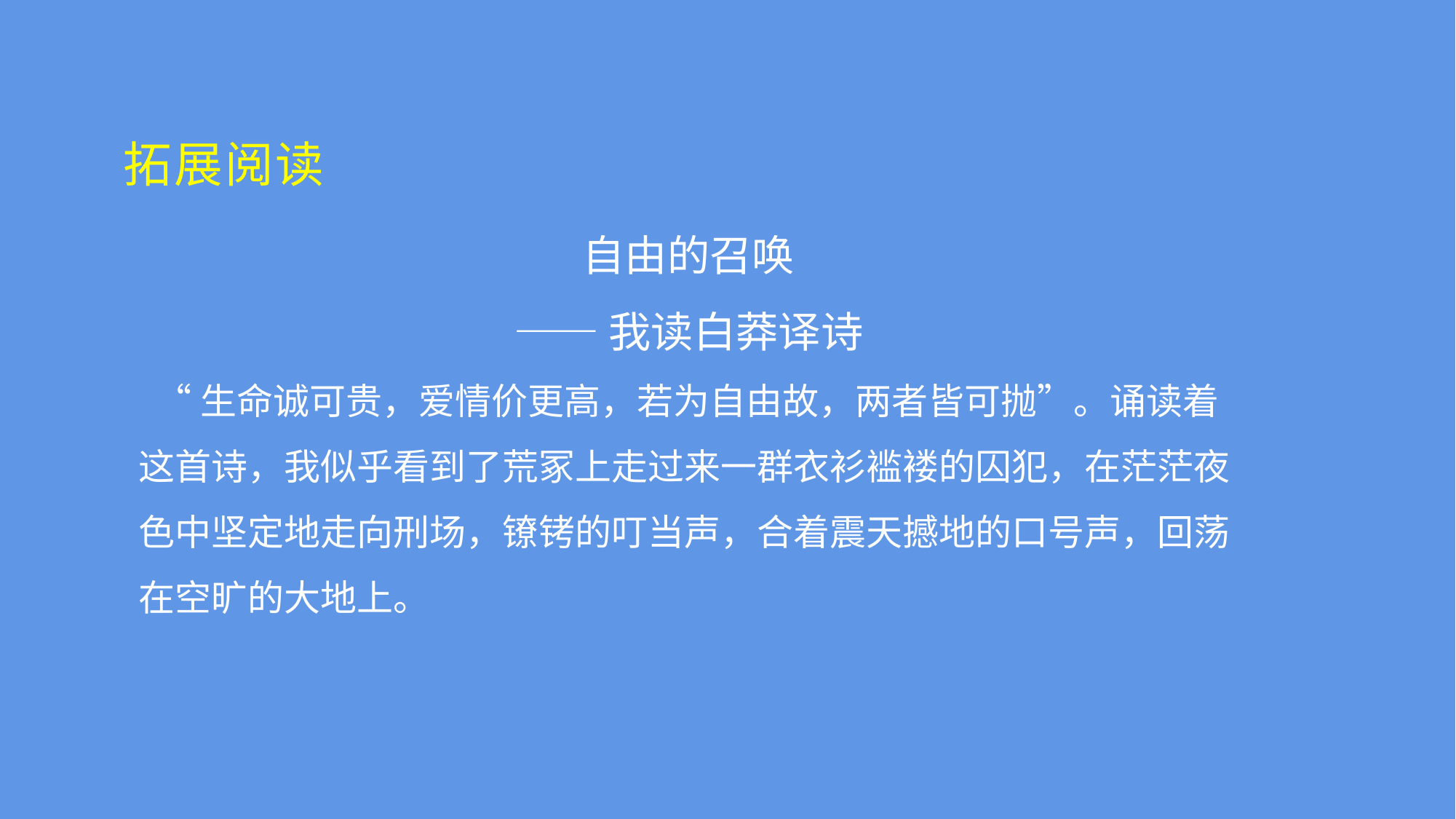

拓展阅读
自由的召唤
——我读白莽译诗
  “生命诚可贵，爱情价更高，若为自由故，两者皆可抛”。诵读着这首诗，我似乎看到了荒冢上走过来一群衣衫褴褛的囚犯，在茫茫夜色中坚定地走向刑场，镣铐的叮当声，合着震天撼地的口号声，回荡在空旷的大地上。